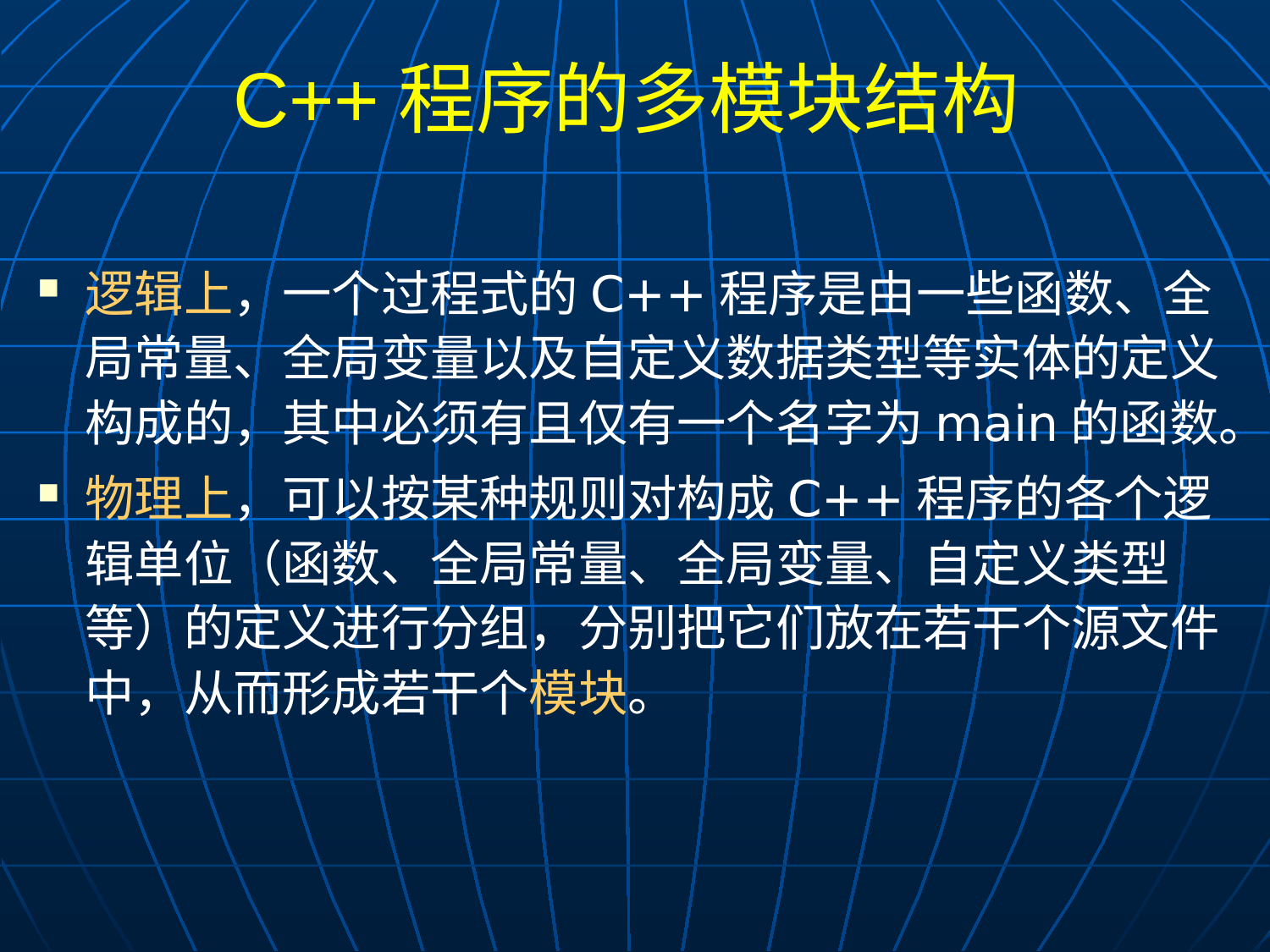

# C++程序的多模块结构
逻辑上，一个过程式的C++程序是由一些函数、全局常量、全局变量以及自定义数据类型等实体的定义构成的，其中必须有且仅有一个名字为main的函数。
物理上，可以按某种规则对构成C++程序的各个逻辑单位（函数、全局常量、全局变量、自定义类型等）的定义进行分组，分别把它们放在若干个源文件中，从而形成若干个模块。